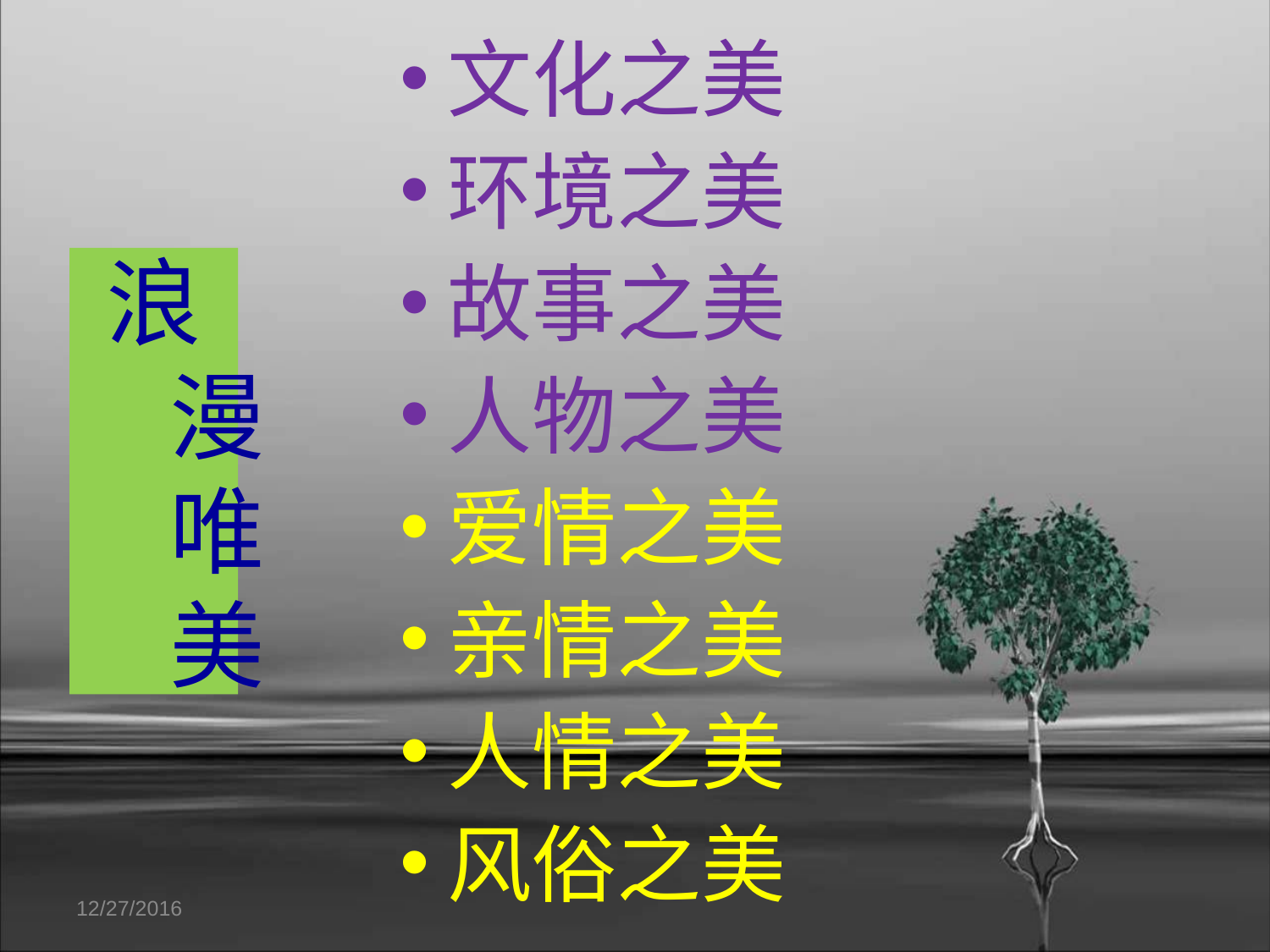

文化之美
环境之美
故事之美
人物之美
爱情之美
亲情之美
人情之美
风俗之美

# 浪漫唯美
12/27/2016